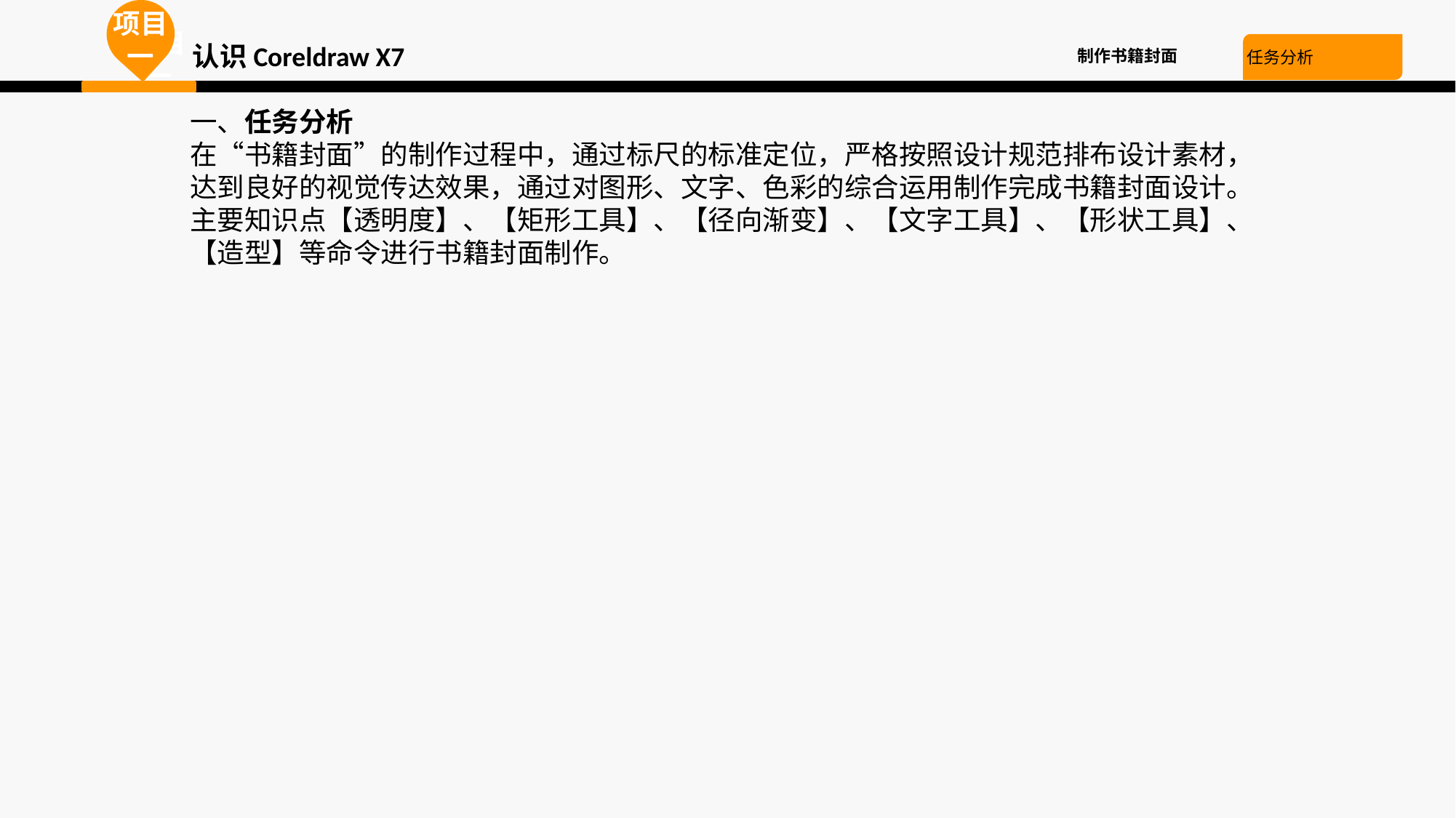

项目一

项目一
项目一
认识Coreldraw X7

制作书籍封面
任务分析
一、任务分析
在“书籍封面”的制作过程中，通过标尺的标准定位，严格按照设计规范排布设计素材，达到良好的视觉传达效果，通过对图形、文字、色彩的综合运用制作完成书籍封面设计。主要知识点【透明度】、【矩形工具】、【径向渐变】、【文字工具】、【形状工具】、【造型】等命令进行书籍封面制作。